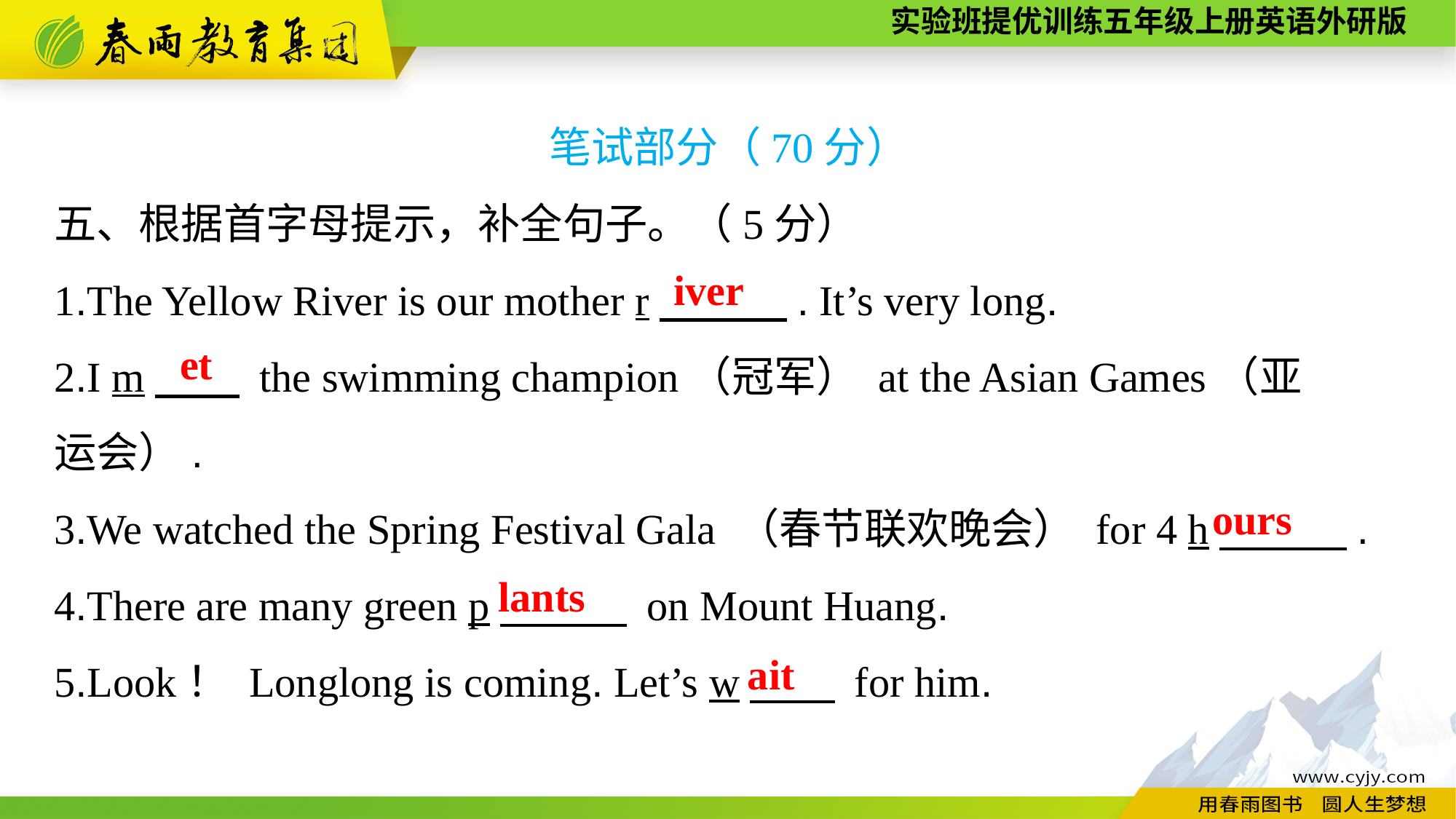

笔试部分（70分）
五、根据首字母提示，补全句子。（5分）
1.The Yellow River is our mother r　　　. It’s very long.
2.I m　　 the swimming champion（冠军） at the Asian Games（亚
运会）.
3.We watched the Spring Festival Gala （春节联欢晚会） for 4 h　　　.
4.There are many green p　　　 on Mount Huang.
5.Look！ Longlong is coming. Let’s w　　 for him.
iver
et
ours
lants
ait